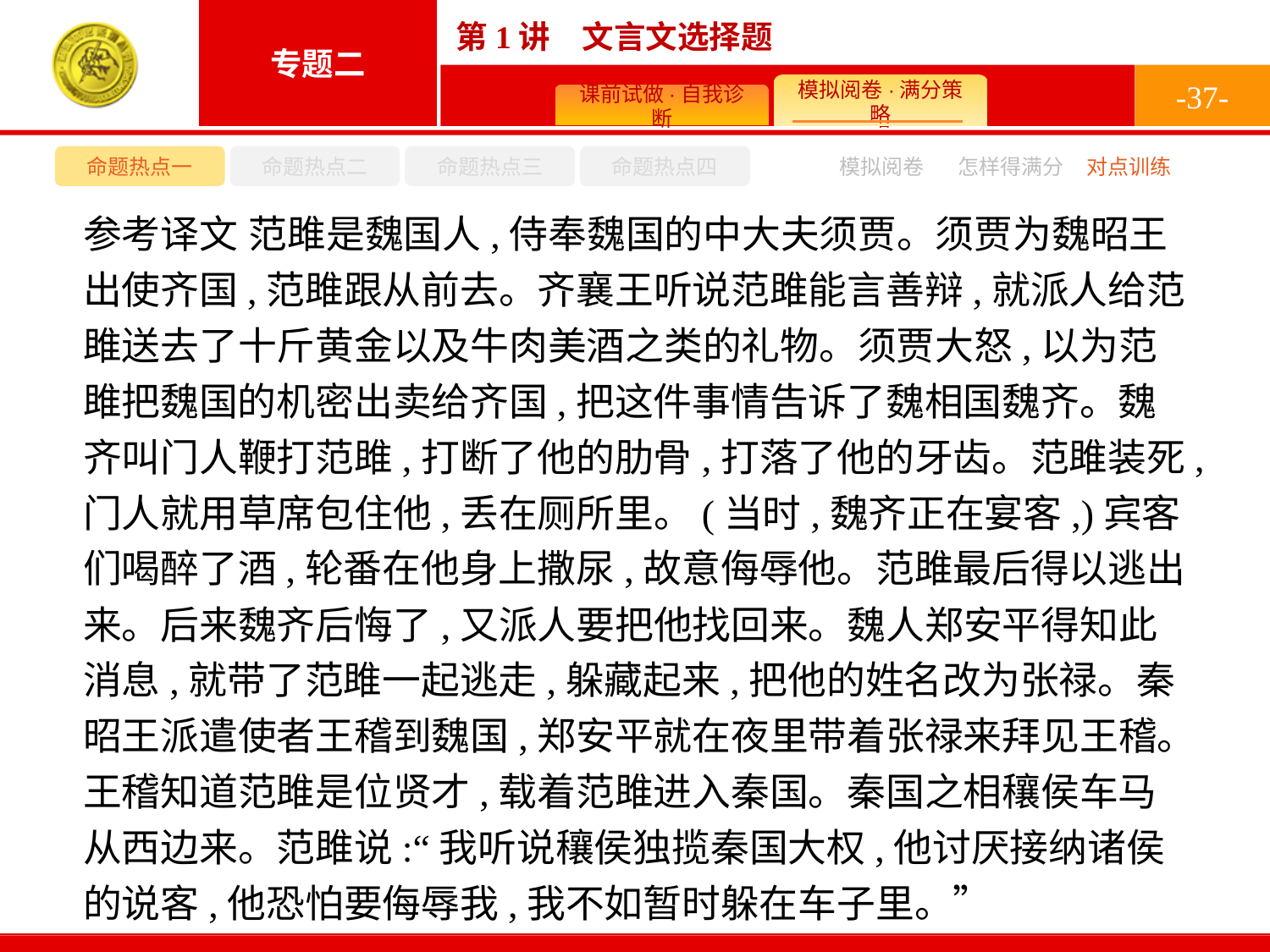

-37-
命题热点一
命题热点二
命题热点三
命题热点四
模拟阅卷
怎样得满分
对点训练
参考译文 范雎是魏国人,侍奉魏国的中大夫须贾。须贾为魏昭王出使齐国,范雎跟从前去。齐襄王听说范雎能言善辩,就派人给范雎送去了十斤黄金以及牛肉美酒之类的礼物。须贾大怒,以为范雎把魏国的机密出卖给齐国,把这件事情告诉了魏相国魏齐。魏齐叫门人鞭打范雎,打断了他的肋骨,打落了他的牙齿。范雎装死,门人就用草席包住他,丢在厕所里。(当时,魏齐正在宴客,)宾客们喝醉了酒,轮番在他身上撒尿,故意侮辱他。范雎最后得以逃出来。后来魏齐后悔了,又派人要把他找回来。魏人郑安平得知此消息,就带了范雎一起逃走,躲藏起来,把他的姓名改为张禄。秦昭王派遣使者王稽到魏国,郑安平就在夜里带着张禄来拜见王稽。王稽知道范雎是位贤才,载着范雎进入秦国。秦国之相穰侯车马从西边来。范雎说:“我听说穰侯独揽秦国大权,他讨厌接纳诸侯的说客,他恐怕要侮辱我,我不如暂时躲在车子里。”